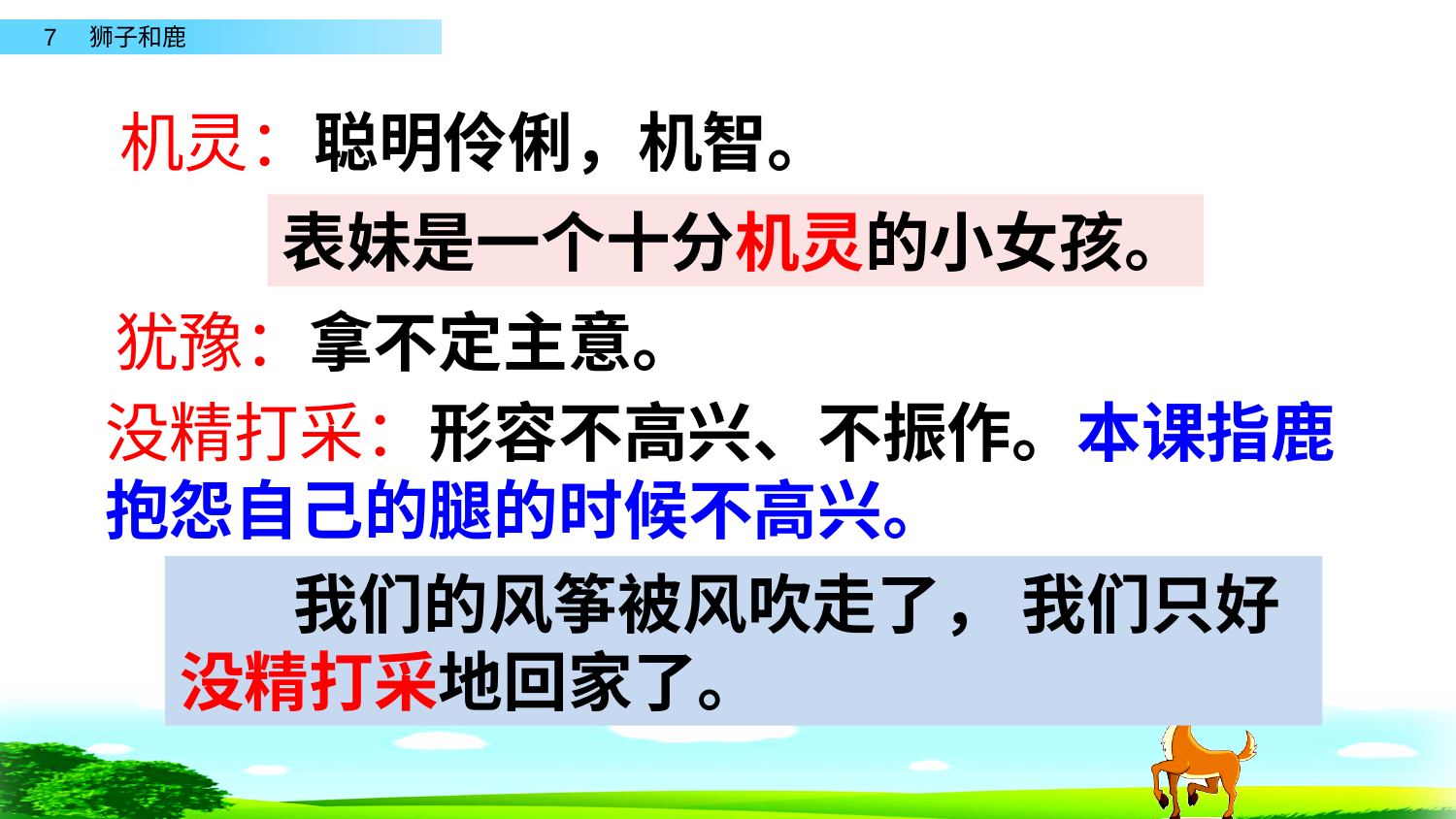

机灵：聪明伶俐，机智。
表妹是一个十分机灵的小女孩。
犹豫：拿不定主意。
没精打采：形容不高兴、不振作。本课指鹿抱怨自己的腿的时候不高兴。
        我们的风筝被风吹走了， 我们只好没精打采地回家了。